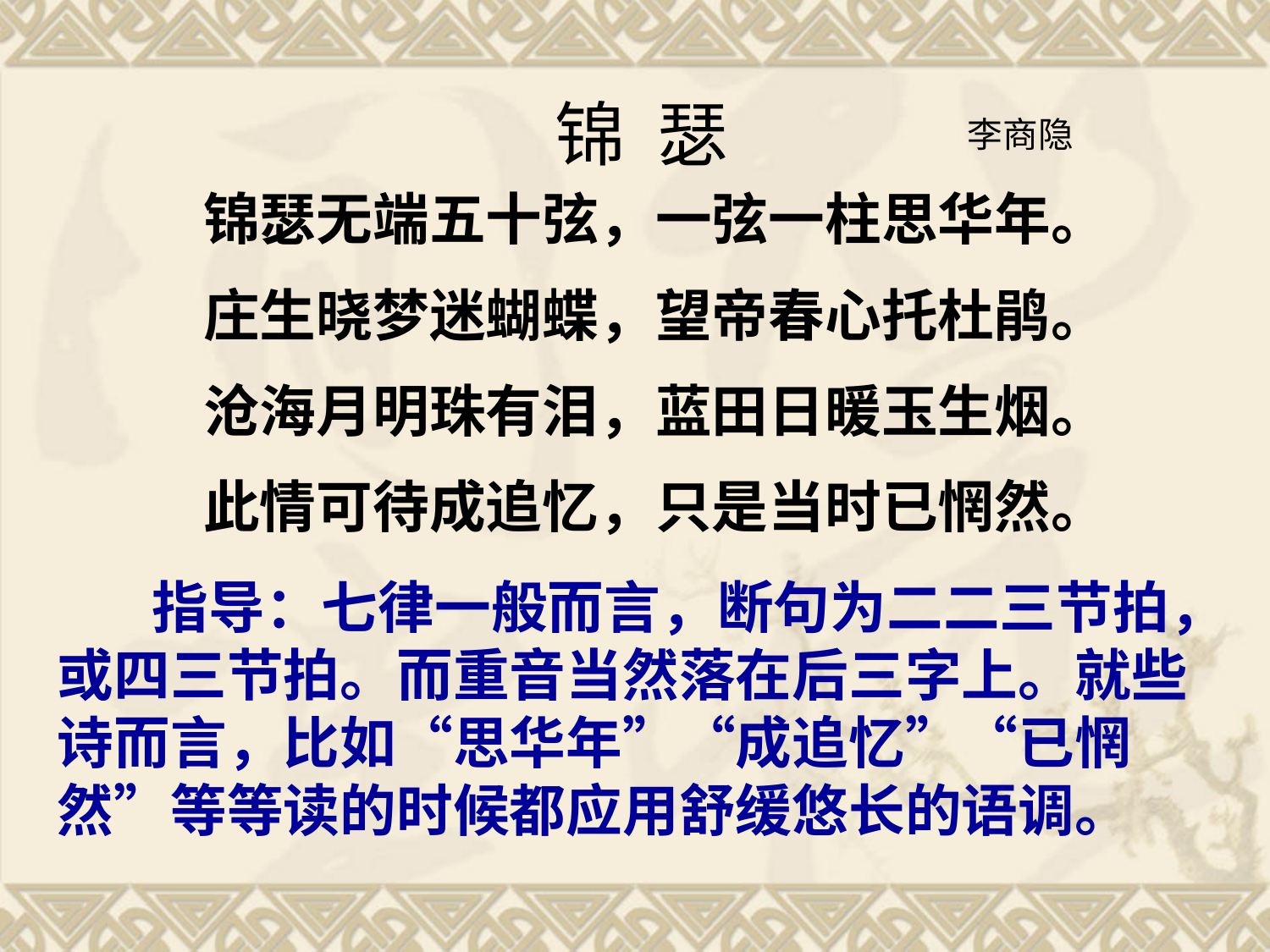

# 锦  瑟
李商隐
锦瑟无端五十弦，一弦一柱思华年。
庄生晓梦迷蝴蝶，望帝春心托杜鹃。
沧海月明珠有泪，蓝田日暖玉生烟。
此情可待成追忆，只是当时已惘然。
　　   指导：七律一般而言，断句为二二三节拍，或四三节拍。而重音当然落在后三字上。就些诗而言，比如“思华年”“成追忆”“已惘然”等等读的时候都应用舒缓悠长的语调。